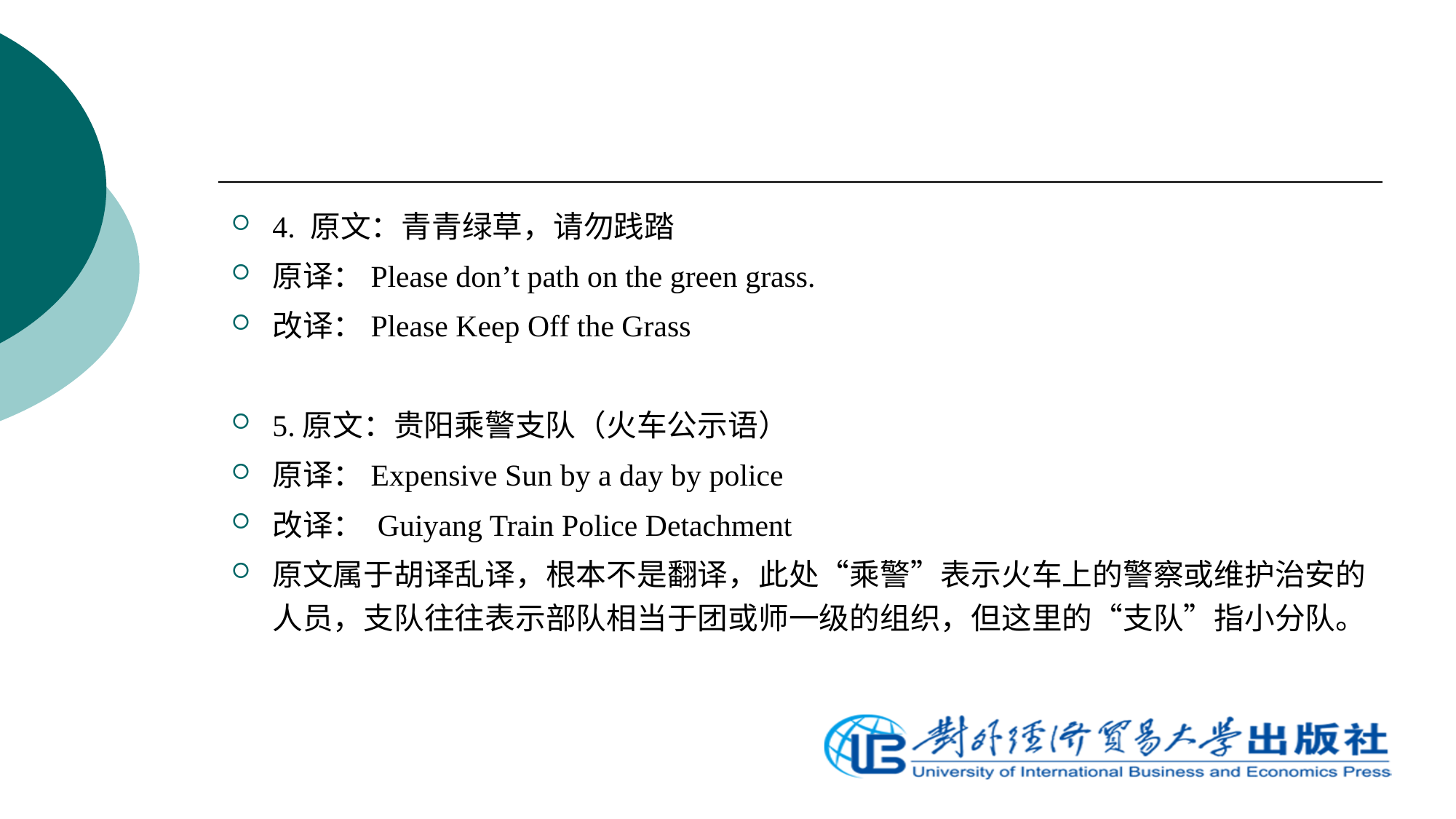

4. 原文：青青绿草，请勿践踏
原译：Please don’t path on the green grass.
改译：Please Keep Off the Grass

5.原文：贵阳乘警支队（火车公示语）
原译：Expensive Sun by a day by police
改译： Guiyang Train Police Detachment
原文属于胡译乱译，根本不是翻译，此处“乘警”表示火车上的警察或维护治安的人员，支队往往表示部队相当于团或师一级的组织，但这里的“支队”指小分队。